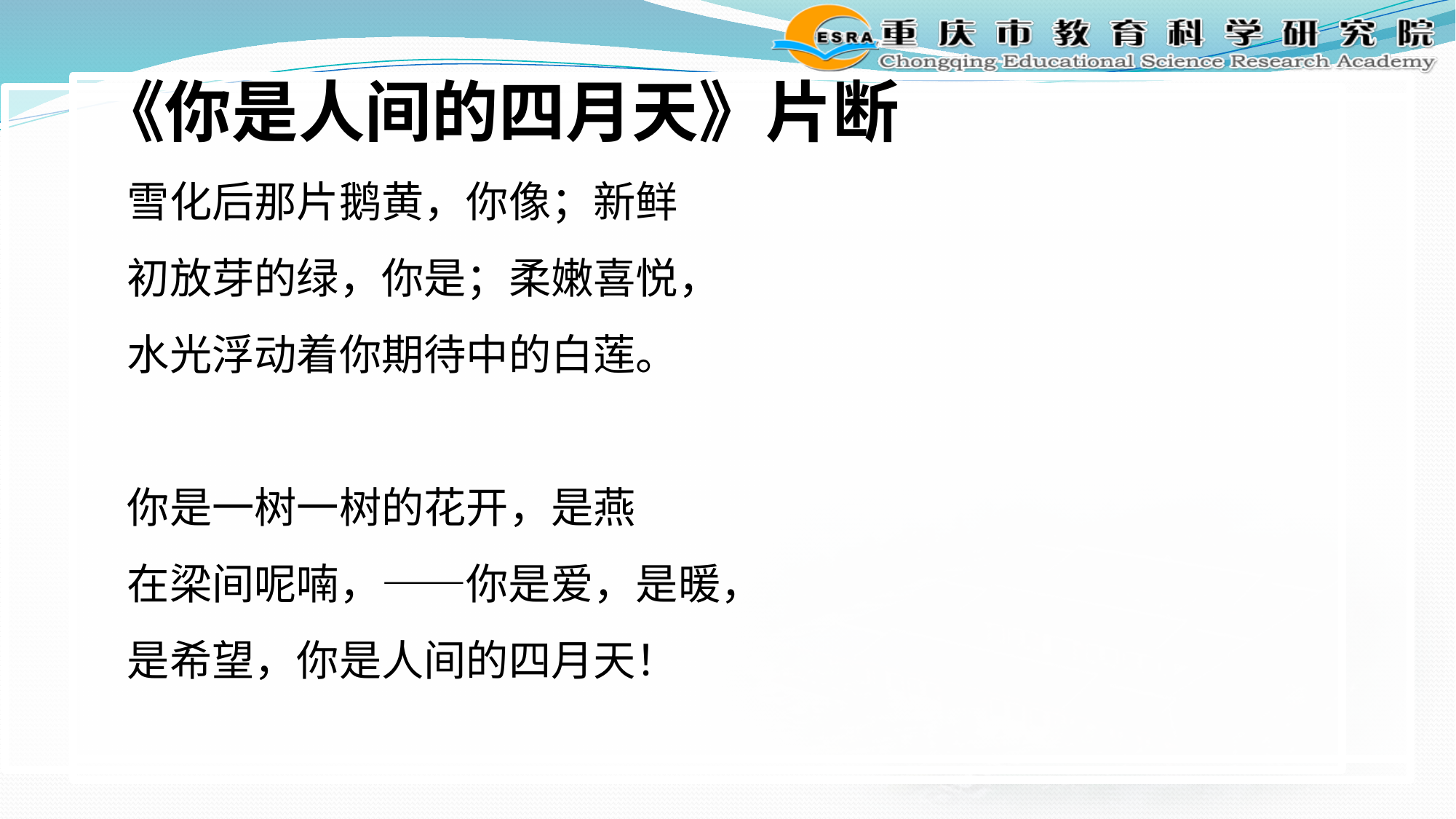

《你是人间的四月天》片断
  雪化后那片鹅黄，你像；新鲜
  初放芽的绿，你是；柔嫩喜悦，
  水光浮动着你期待中的白莲。

  你是一树一树的花开，是燕
  在梁间呢喃，——你是爱，是暖，
  是希望，你是人间的四月天！